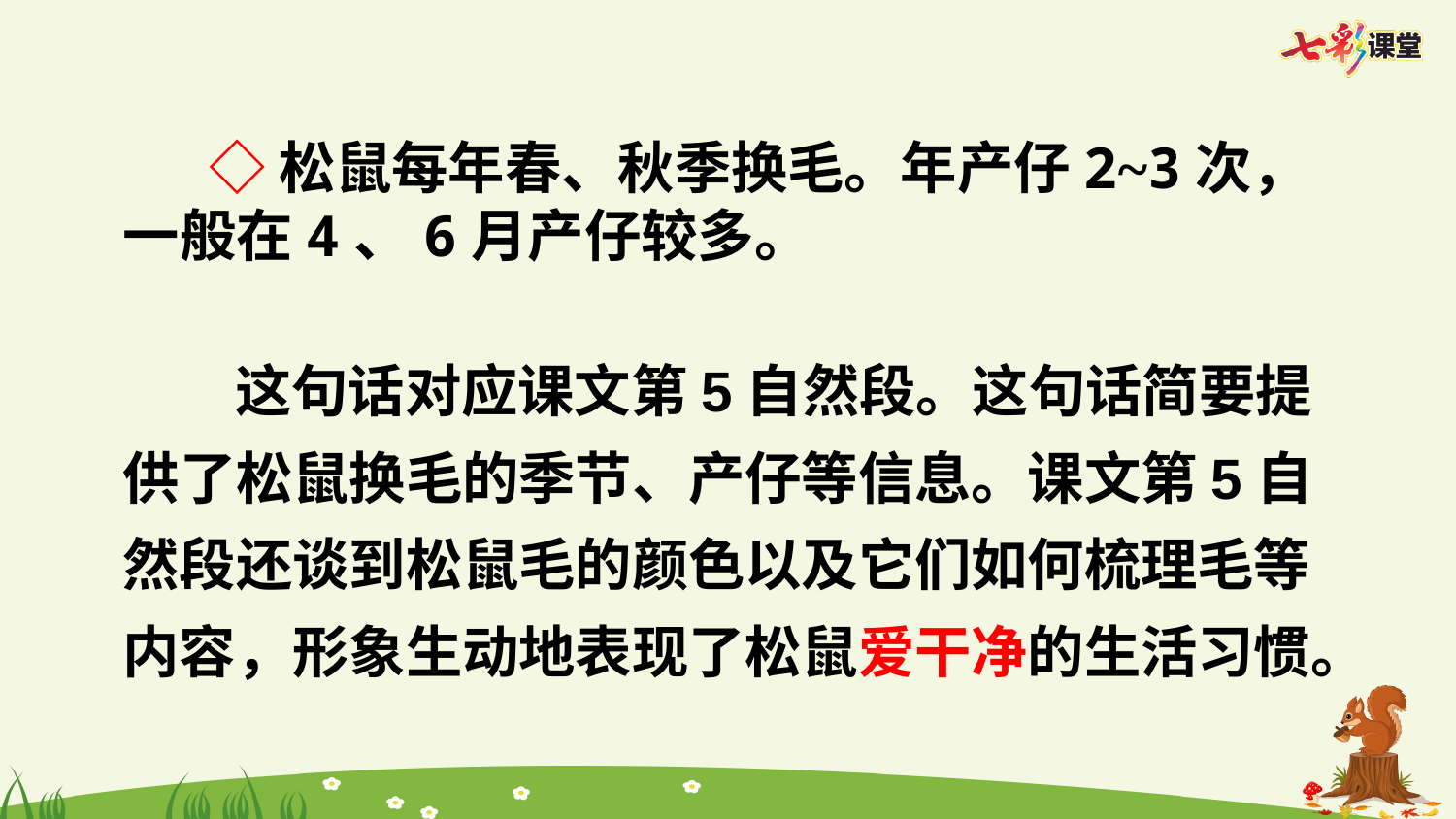

◇松鼠每年春、秋季换毛。年产仔2~3次，一般在4、6月产仔较多。
  这句话对应课文第5自然段。这句话简要提供了松鼠换毛的季节、产仔等信息。课文第5自然段还谈到松鼠毛的颜色以及它们如何梳理毛等内容，形象生动地表现了松鼠爱干净的生活习惯。